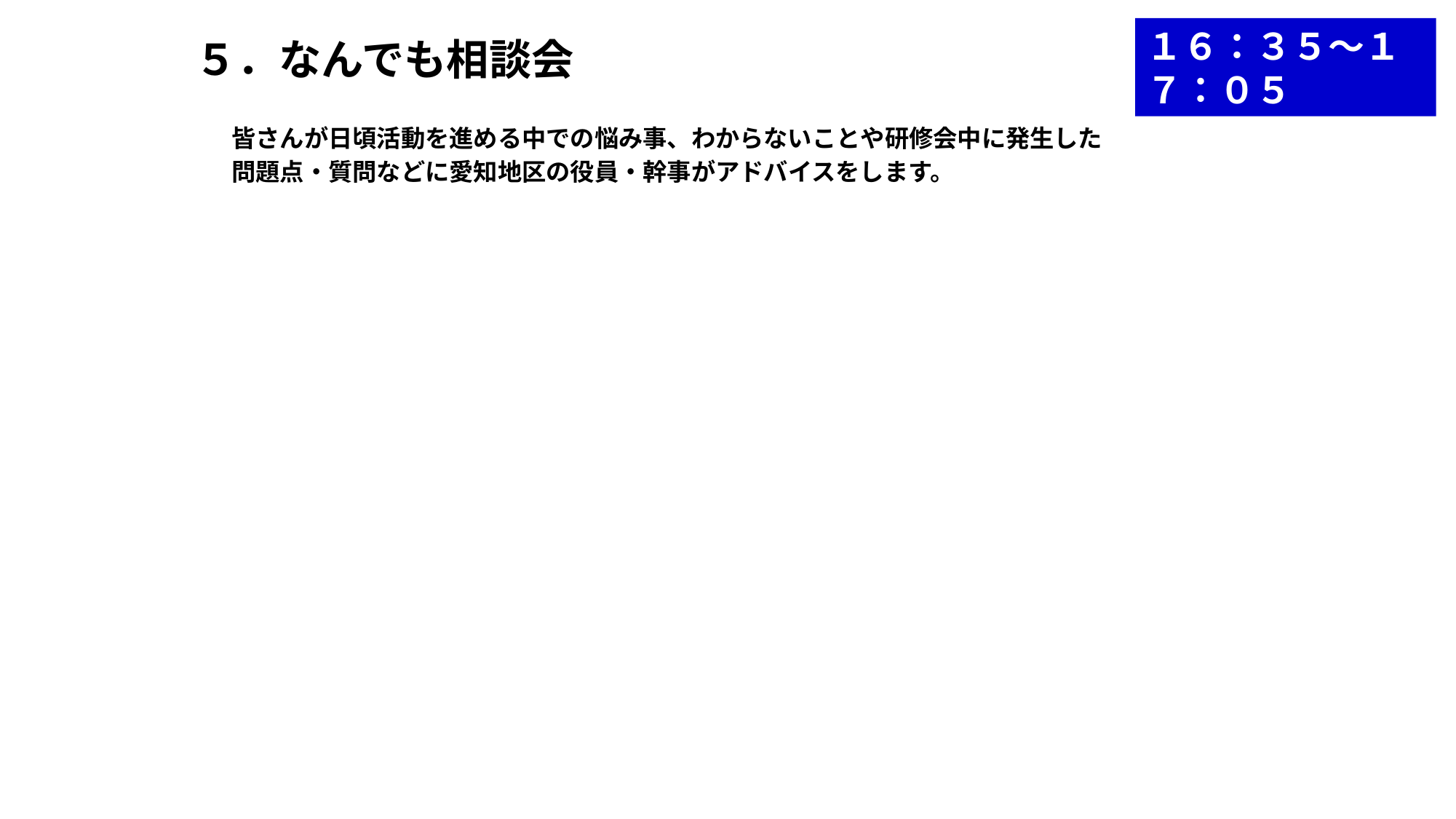

１６：３５～１７：０５
 ５．なんでも相談会

　　皆さんが日頃活動を進める中での悩み事、わからないことや研修会中に発生した
　　問題点・質問などに愛知地区の役員・幹事がアドバイスをします。